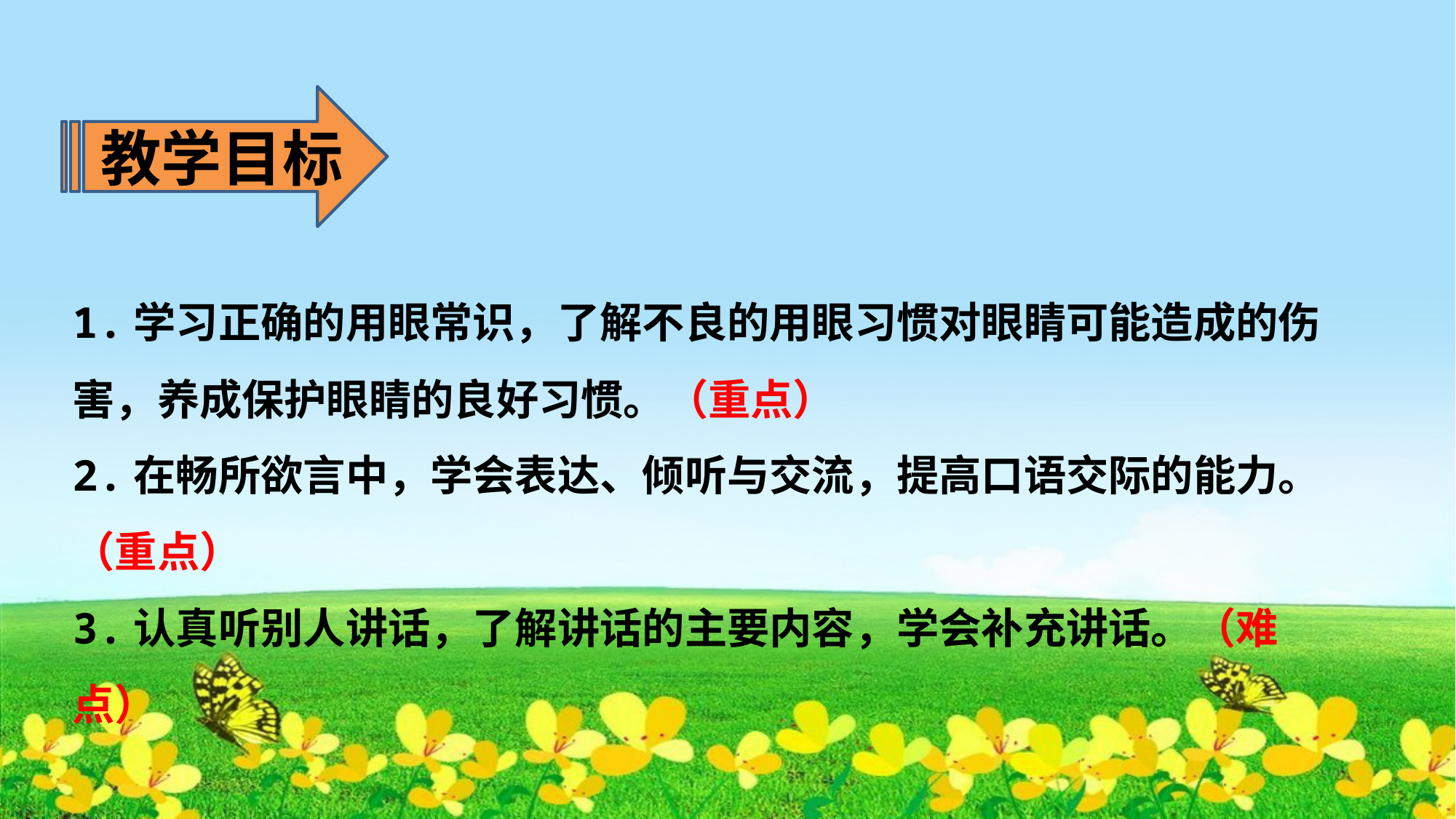

教学目标
1.学习正确的用眼常识，了解不良的用眼习惯对眼睛可能造成的伤害，养成保护眼睛的良好习惯。（重点）
2.在畅所欲言中，学会表达、倾听与交流，提高口语交际的能力。（重点）
3.认真听别人讲话，了解讲话的主要内容，学会补充讲话。（难点）